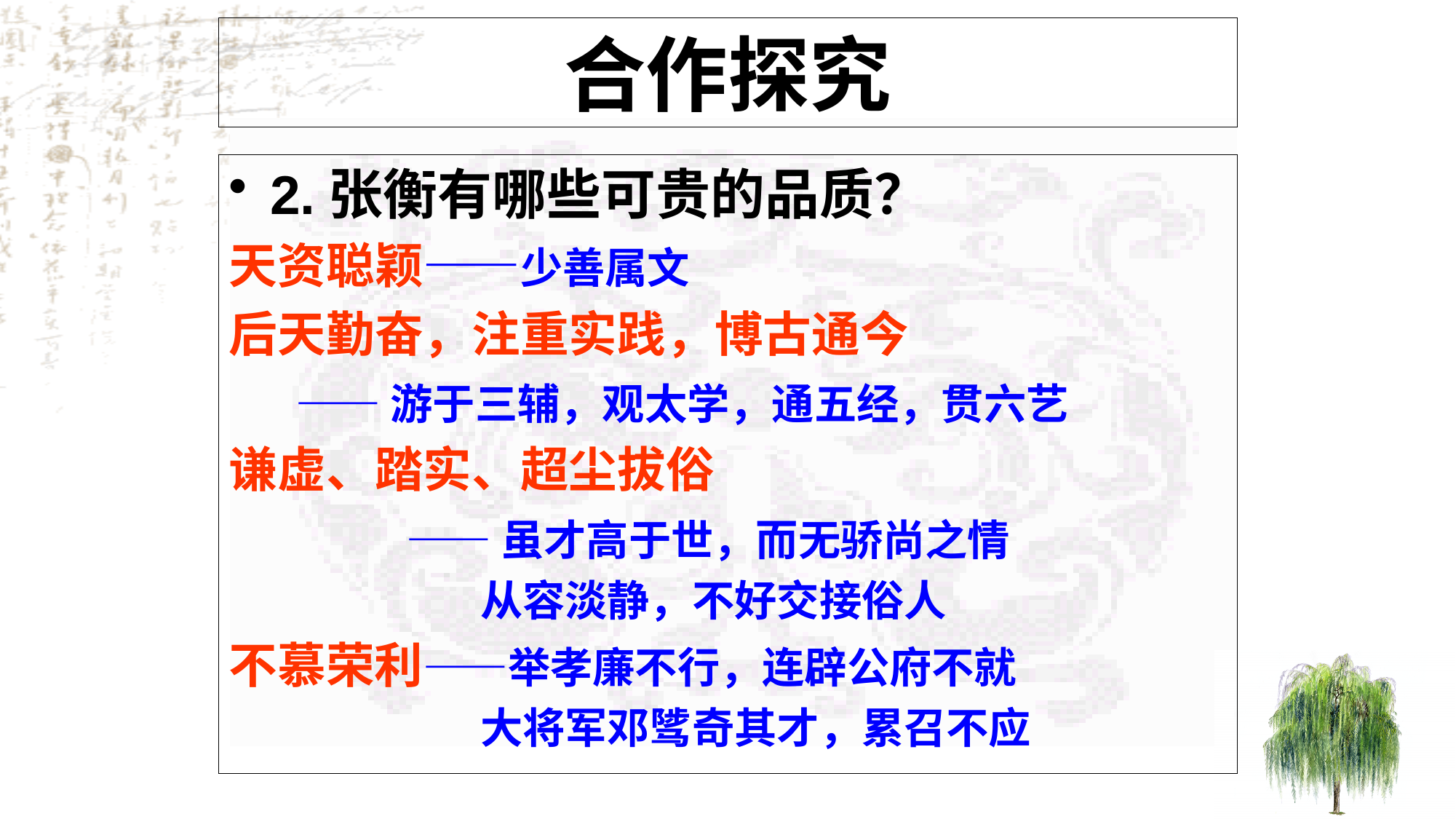

# 合作探究
2.张衡有哪些可贵的品质？
天资聪颖——少善属文
后天勤奋，注重实践，博古通今
      ——游于三辅，观太学，通五经，贯六艺
谦虚、踏实、超尘拔俗
                ——虽才高于世，而无骄尚之情
                         从容淡静，不好交接俗人
不慕荣利——举孝廉不行，连辟公府不就
                         大将军邓骘奇其才，累召不应